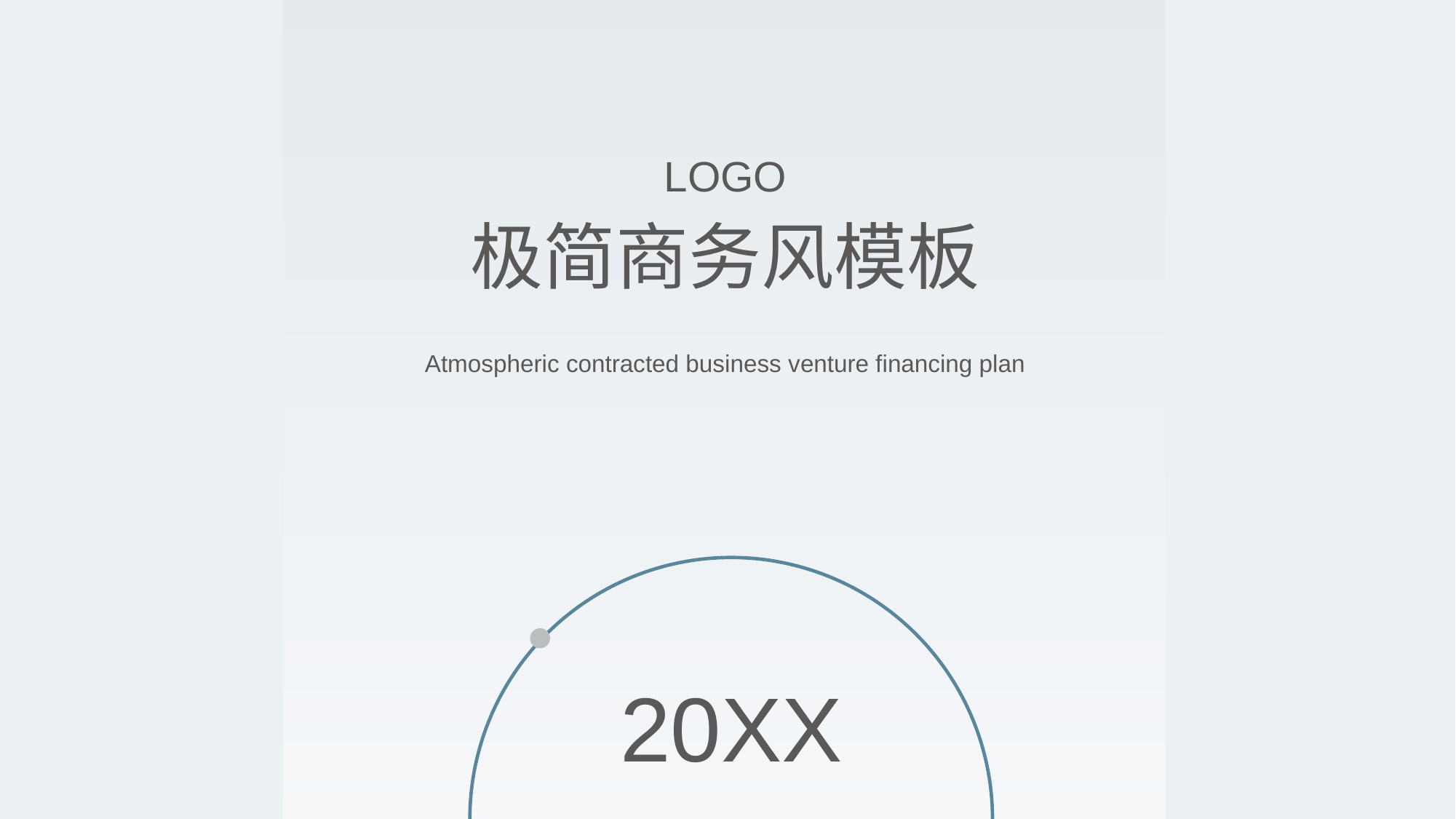

LOGO
极简商务风模板
Atmospheric contracted business venture financing plan

20XX